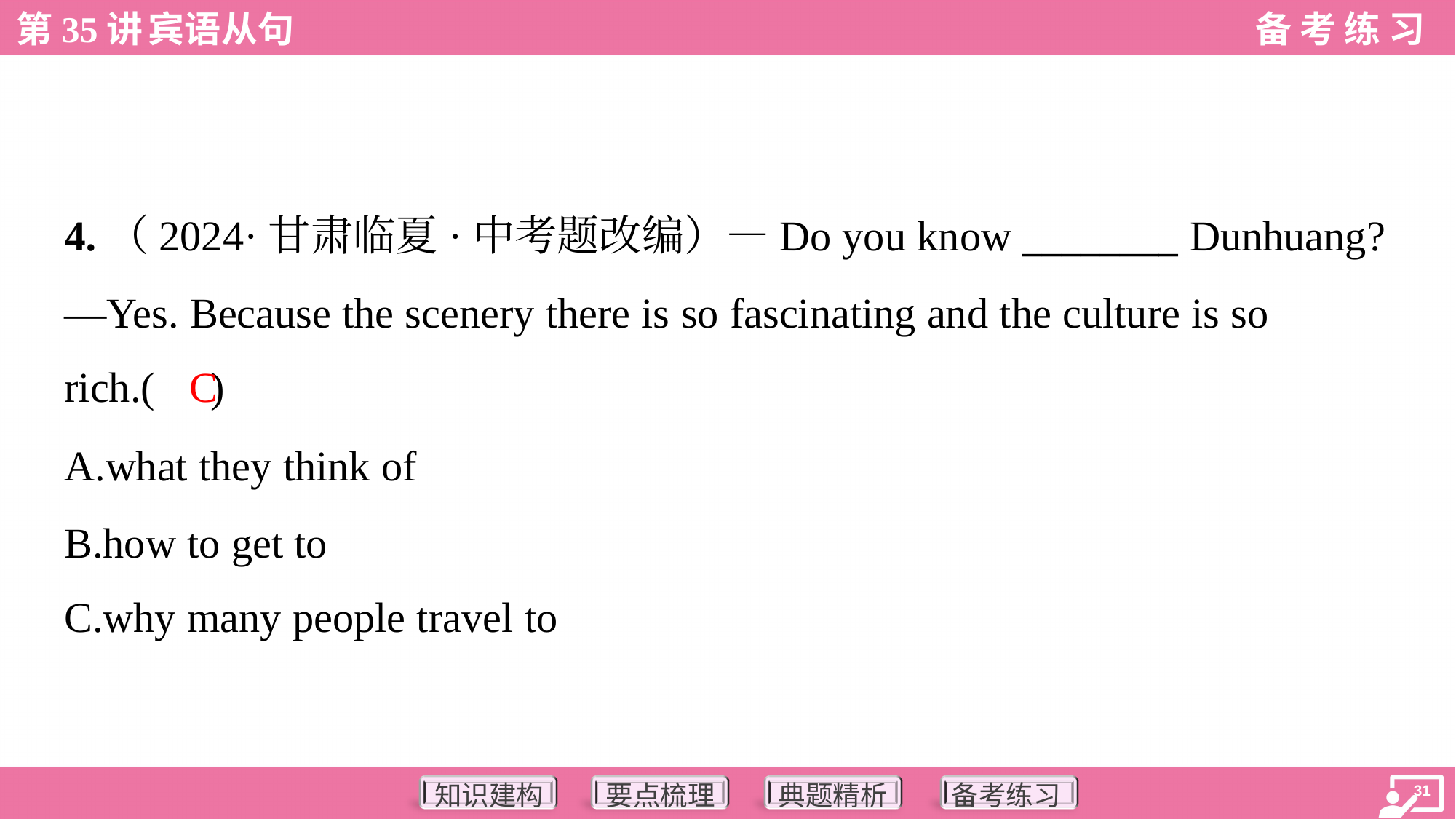

4.（2024·甘肃临夏·中考题改编）—Do you know ________ Dunhuang?
—Yes. Because the scenery there is so fascinating and the culture is so
rich.(     )
C
A.what they think of
B.how to get to
C.why many people travel to